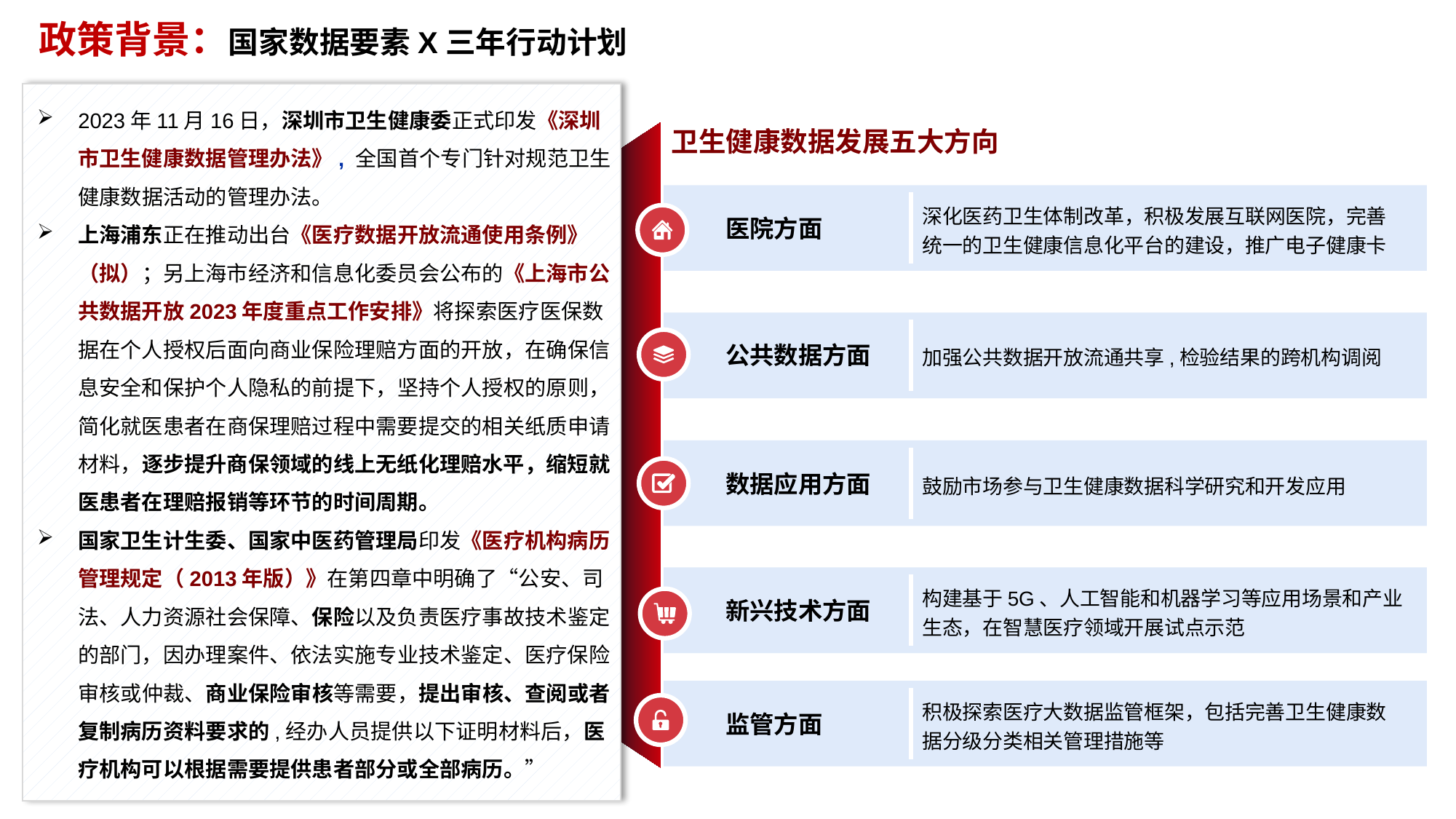

政策背景：国家数据要素X三年行动计划

2023年11月16日，深圳市卫生健康委正式印发《深圳市卫生健康数据管理办法》, 全国首个专门针对规范卫生健康数据活动的管理办法。
上海浦东正在推动出台《医疗数据开放流通使用条例》（拟）；另上海市经济和信息化委员会公布的《上海市公共数据开放2023年度重点工作安排》将探索医疗医保数据在个人授权后面向商业保险理赔方面的开放，在确保信息安全和保护个人隐私的前提下，坚持个人授权的原则，简化就医患者在商保理赔过程中需要提交的相关纸质申请材料，逐步提升商保领域的线上无纸化理赔水平，缩短就医患者在理赔报销等环节的时间周期。
国家卫生计生委、国家中医药管理局印发《医疗机构病历管理规定（2013年版）》在第四章中明确了“公安、司法、人力资源社会保障、保险以及负责医疗事故技术鉴定的部门，因办理案件、依法实施专业技术鉴定、医疗保险审核或仲裁、商业保险审核等需要，提出审核、查阅或者复制病历资料要求的,经办人员提供以下证明材料后，医疗机构可以根据需要提供患者部分或全部病历。”
卫生健康数据发展五大方向

医院方面
深化医药卫生体制改革，积极发展互联网医院，完善统一的卫生健康信息化平台的建设，推广电子健康卡

公共数据方面
加强公共数据开放流通共享,检验结果的跨机构调阅

数据应用方面
鼓励市场参与卫生健康数据科学研究和开发应用

新兴技术方面
构建基于5G、人工智能和机器学习等应用场景和产业生态，在智慧医疗领域开展试点示范

监管方面
积极探索医疗大数据监管框架，包括完善卫生健康数据分级分类相关管理措施等